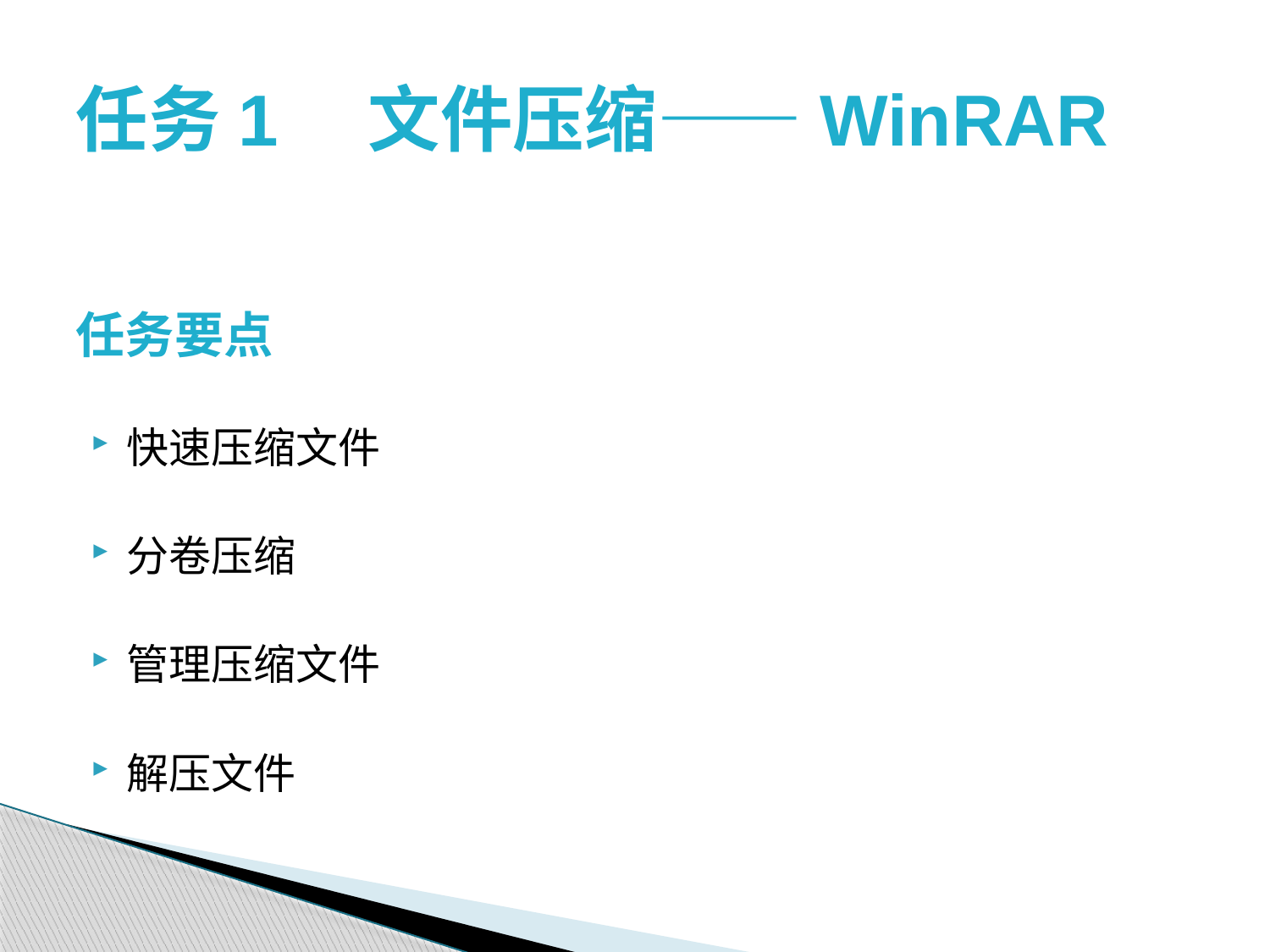

# 任务1　文件压缩——WinRAR
任务要点
快速压缩文件
分卷压缩
管理压缩文件
解压文件